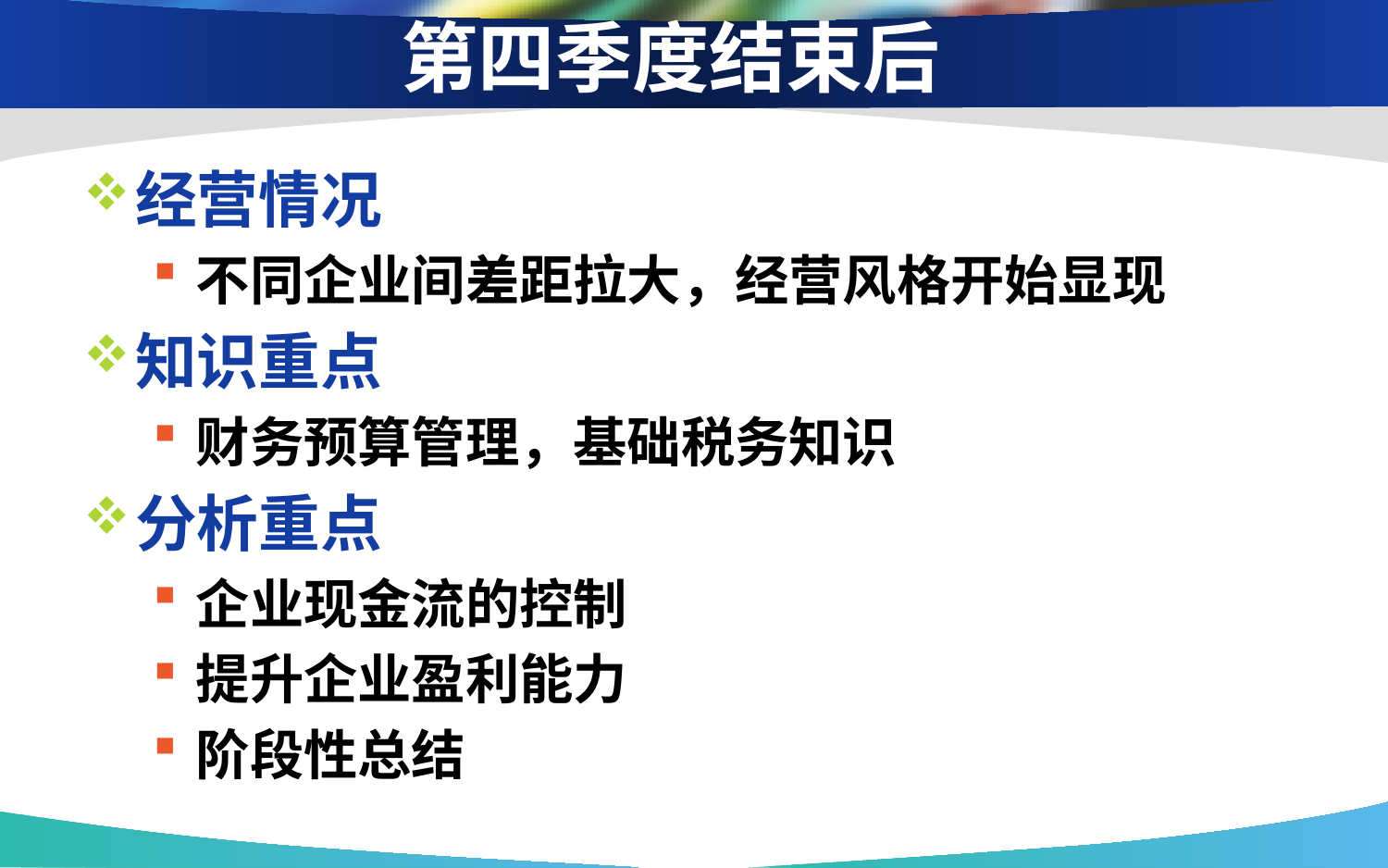

# 第四季度结束后
经营情况
不同企业间差距拉大，经营风格开始显现
知识重点
财务预算管理，基础税务知识
分析重点
企业现金流的控制
提升企业盈利能力
阶段性总结